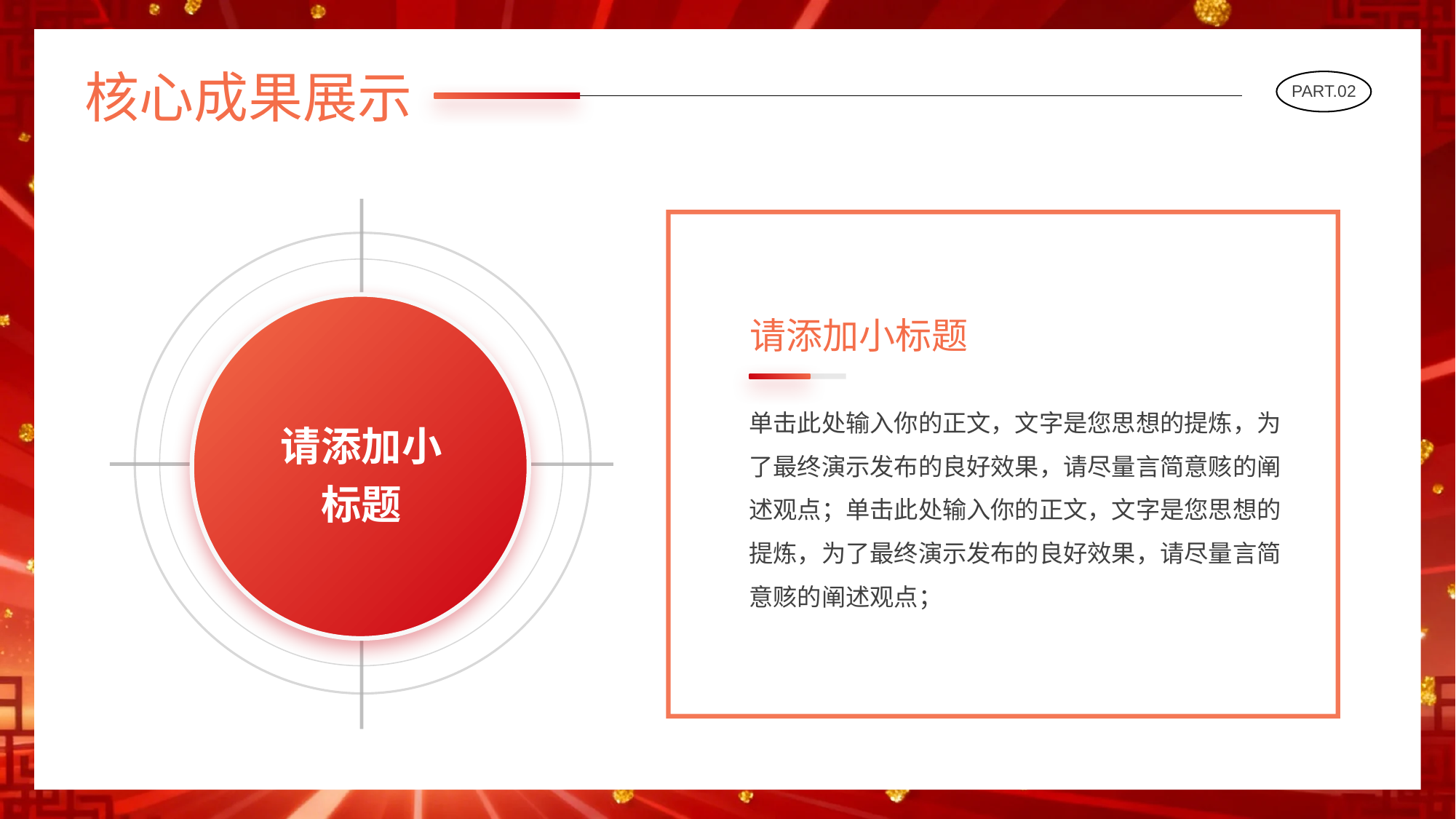

核心成果展示

PART.02

请添加小
标题
请添加小标题

单击此处输入你的正文，文字是您思想的提炼，为了最终演示发布的良好效果，请尽量言简意赅的阐述观点；单击此处输入你的正文，文字是您思想的提炼，为了最终演示发布的良好效果，请尽量言简意赅的阐述观点；